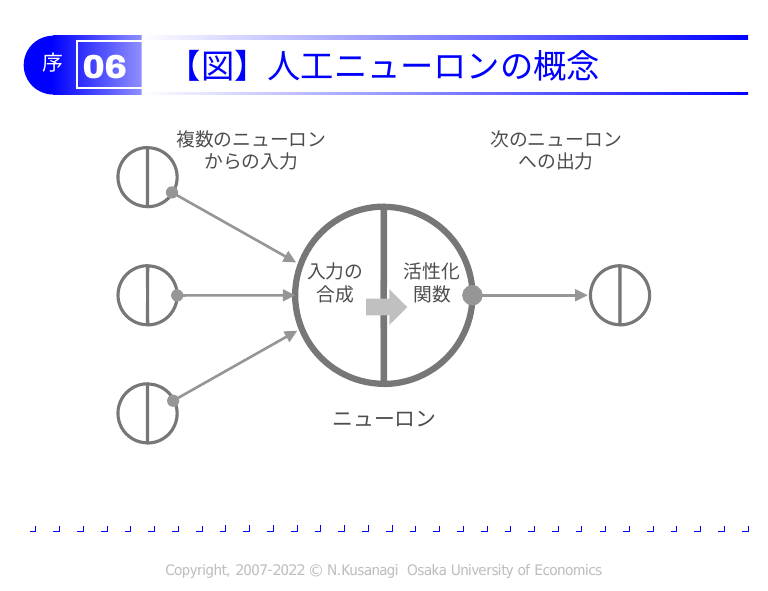

# 06   【図】人工ニューロンの概念
複数のニューロン
からの入力
次のニューロン
への出力

入力の
合成
活性化
関数

ニューロン